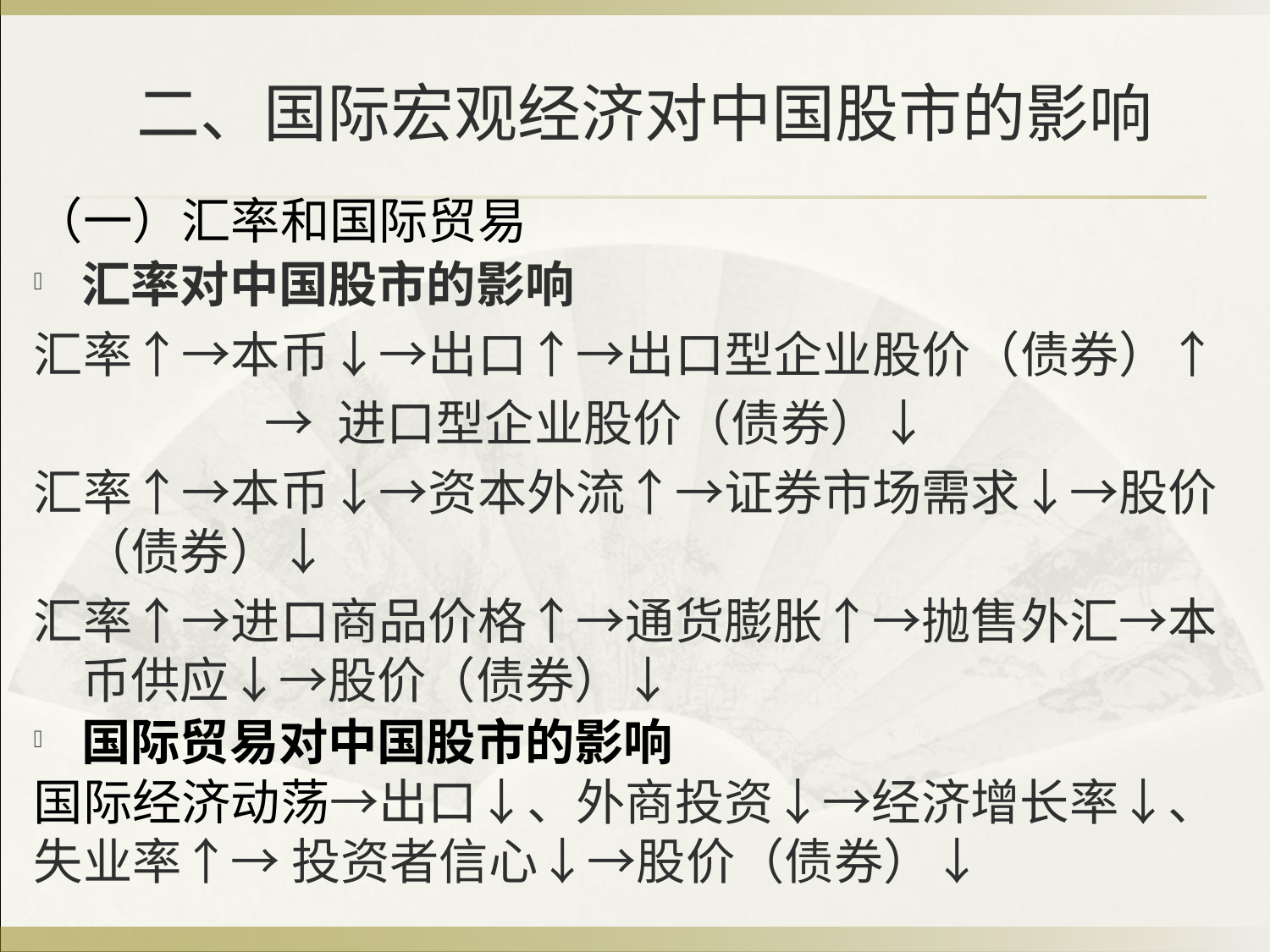

# 二、国际宏观经济对中国股市的影响
（一）汇率和国际贸易
汇率对中国股市的影响
汇率↑→本币↓→出口↑→出口型企业股价（债券）↑
                     → 进口型企业股价（债券）↓
汇率↑→本币↓→资本外流↑→证券市场需求↓→股价（债券）↓
汇率↑→进口商品价格↑→通货膨胀↑→抛售外汇→本币供应↓→股价（债券）↓
国际贸易对中国股市的影响
国际经济动荡→出口↓、外商投资↓→经济增长率↓、失业率↑→ 投资者信心↓→股价（债券）↓